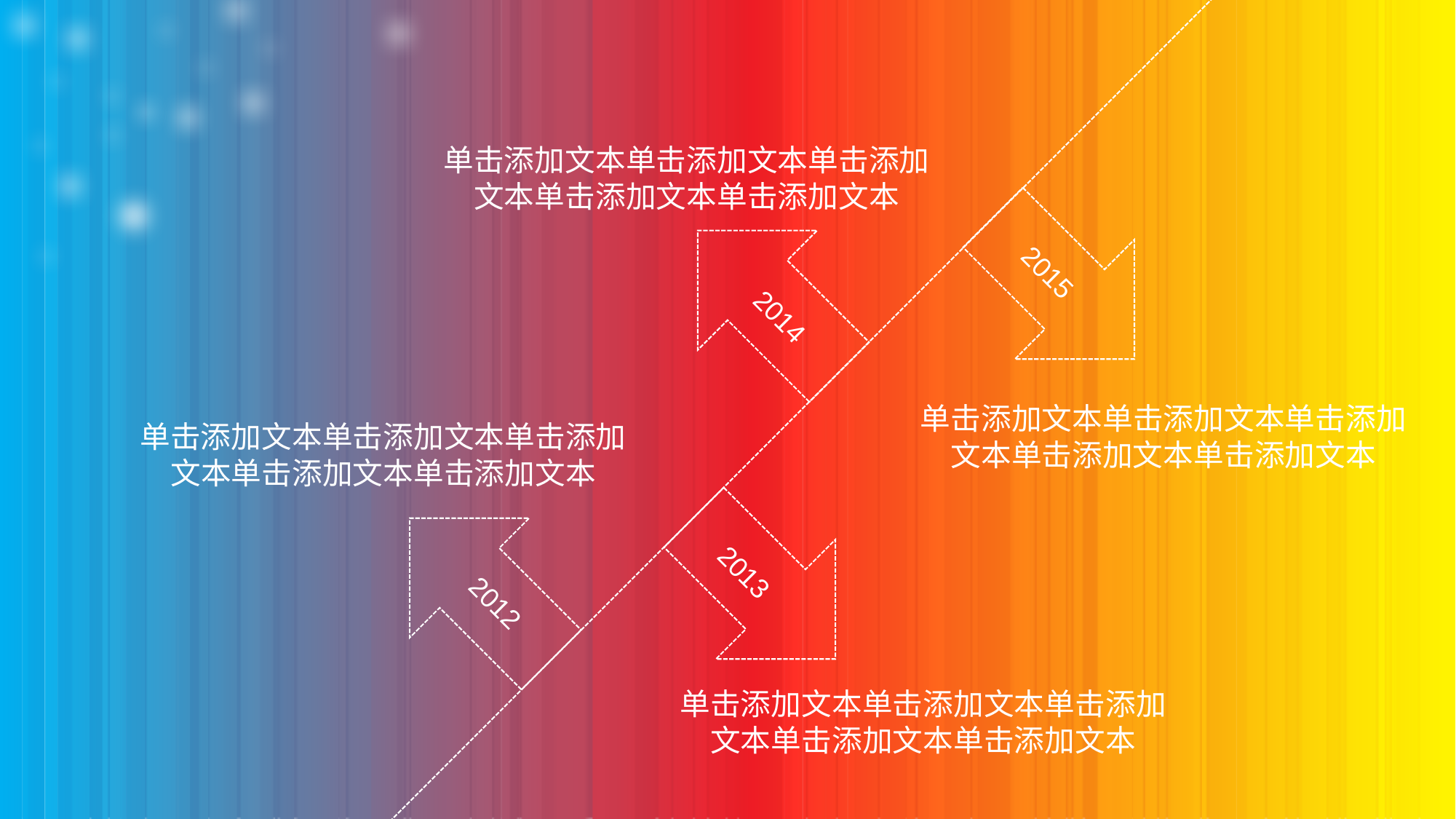

单击添加文本单击添加文本单击添加文本单击添加文本单击添加文本

2015

2014

单击添加文本单击添加文本单击添加文本单击添加文本单击添加文本
单击添加文本单击添加文本单击添加文本单击添加文本单击添加文本

2013

2012
单击添加文本单击添加文本单击添加文本单击添加文本单击添加文本